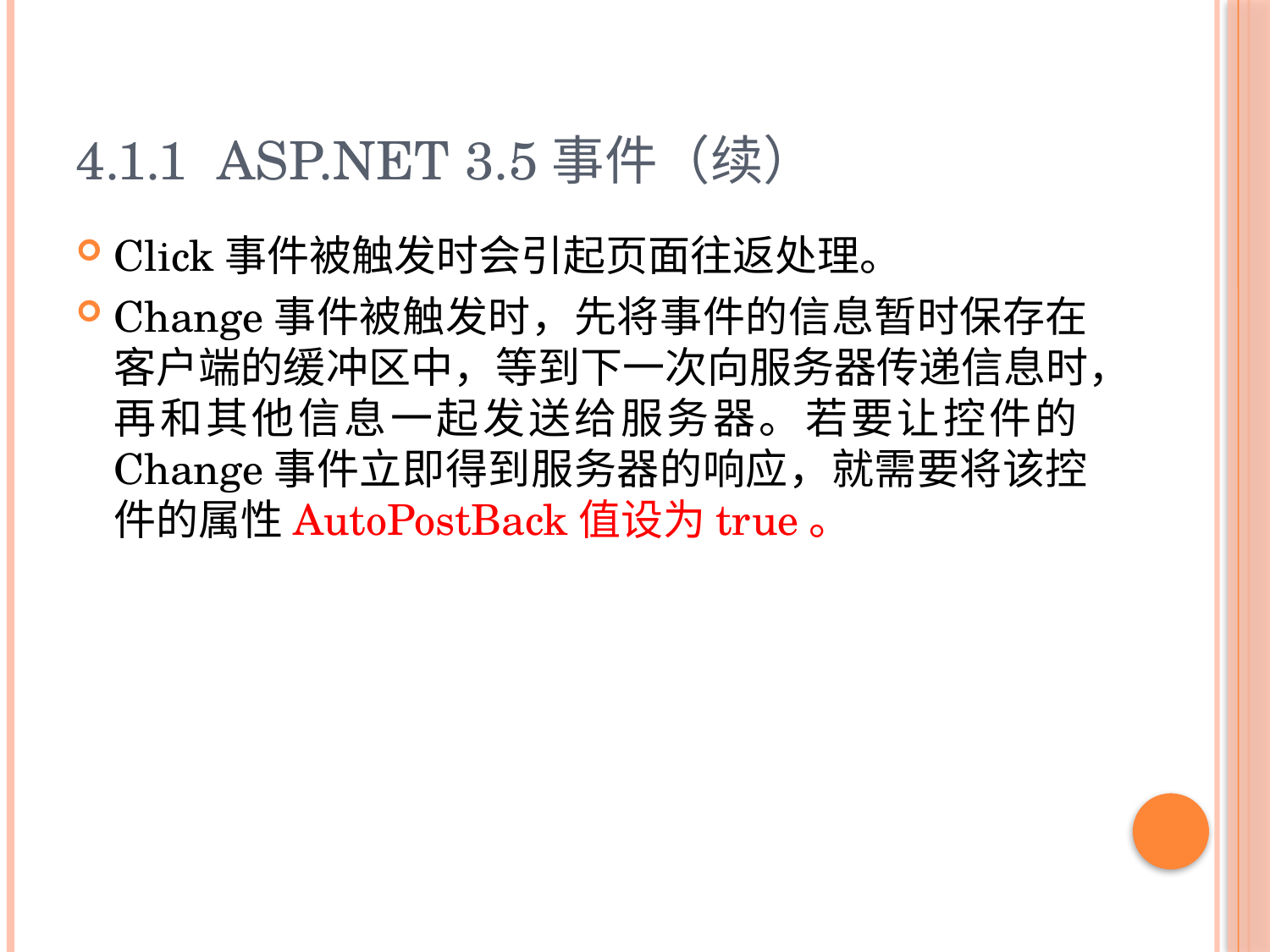

# 4.1.1  ASP.NET 3.5事件（续）
Click事件被触发时会引起页面往返处理。
Change事件被触发时，先将事件的信息暂时保存在客户端的缓冲区中，等到下一次向服务器传递信息时，再和其他信息一起发送给服务器。若要让控件的Change事件立即得到服务器的响应，就需要将该控件的属性AutoPostBack值设为true。
5